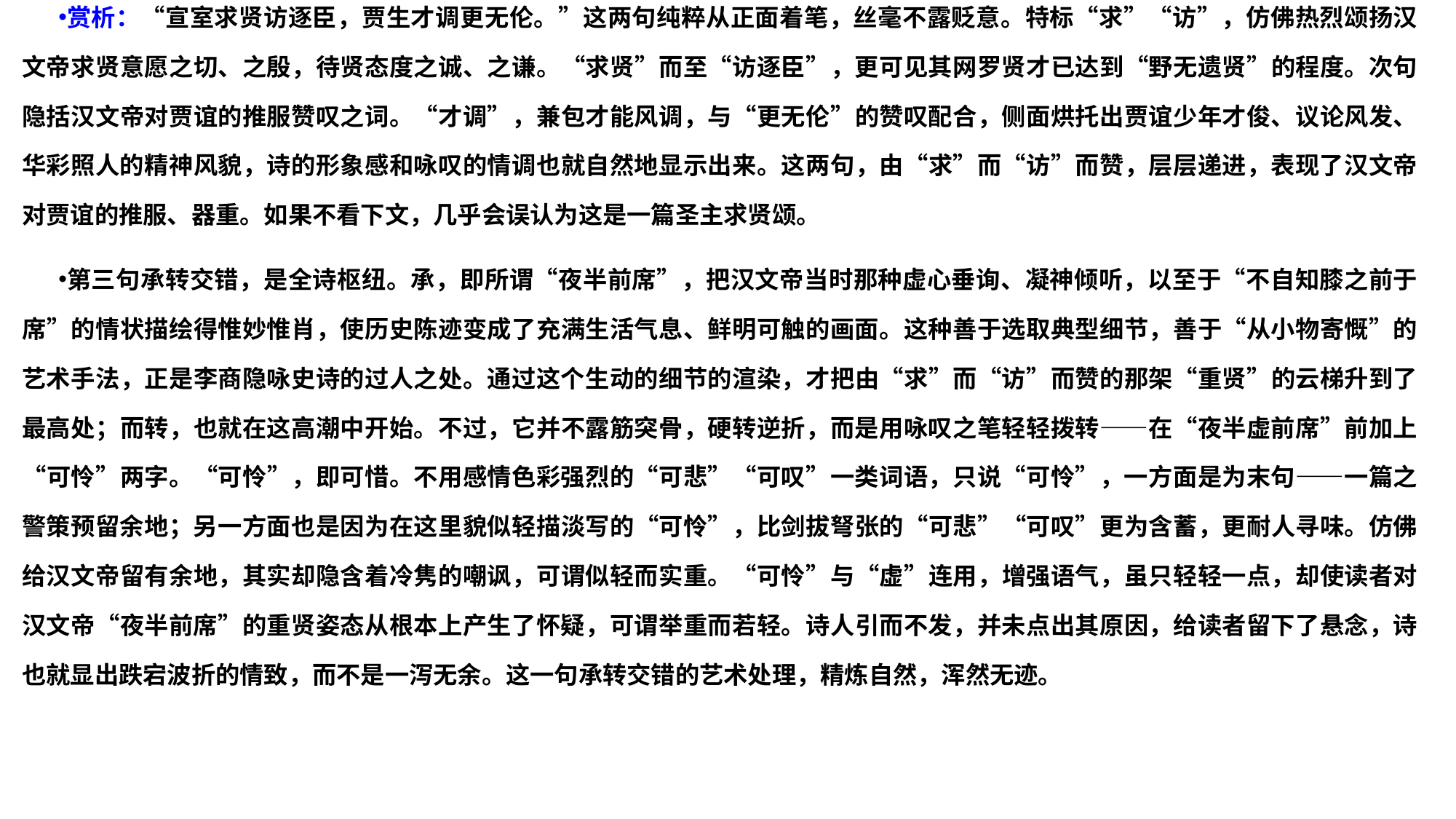

赏析：“宣室求贤访逐臣，贾生才调更无伦。”这两句纯粹从正面着笔，丝毫不露贬意。特标“求”“访”，仿佛热烈颂扬汉文帝求贤意愿之切、之殷，待贤态度之诚、之谦。“求贤”而至“访逐臣”，更可见其网罗贤才已达到“野无遗贤”的程度。次句隐括汉文帝对贾谊的推服赞叹之词。“才调”，兼包才能风调，与“更无伦”的赞叹配合，侧面烘托出贾谊少年才俊、议论风发、华彩照人的精神风貌，诗的形象感和咏叹的情调也就自然地显示出来。这两句，由“求”而“访”而赞，层层递进，表现了汉文帝对贾谊的推服、器重。如果不看下文，几乎会误认为这是一篇圣主求贤颂。
第三句承转交错，是全诗枢纽。承，即所谓“夜半前席”，把汉文帝当时那种虚心垂询、凝神倾听，以至于“不自知膝之前于席”的情状描绘得惟妙惟肖，使历史陈迹变成了充满生活气息、鲜明可触的画面。这种善于选取典型细节，善于“从小物寄慨”的艺术手法，正是李商隐咏史诗的过人之处。通过这个生动的细节的渲染，才把由“求”而“访”而赞的那架“重贤”的云梯升到了最高处；而转，也就在这高潮中开始。不过，它并不露筋突骨，硬转逆折，而是用咏叹之笔轻轻拨转——在“夜半虚前席”前加上“可怜”两字。“可怜”，即可惜。不用感情色彩强烈的“可悲”“可叹”一类词语，只说“可怜”，一方面是为末句——一篇之警策预留余地；另一方面也是因为在这里貌似轻描淡写的“可怜”，比剑拔弩张的“可悲”“可叹”更为含蓄，更耐人寻味。仿佛给汉文帝留有余地，其实却隐含着冷隽的嘲讽，可谓似轻而实重。“可怜”与“虚”连用，增强语气，虽只轻轻一点，却使读者对汉文帝“夜半前席”的重贤姿态从根本上产生了怀疑，可谓举重而若轻。诗人引而不发，并未点出其原因，给读者留下了悬念，诗也就显出跌宕波折的情致，而不是一泻无余。这一句承转交错的艺术处理，精炼自然，浑然无迹。